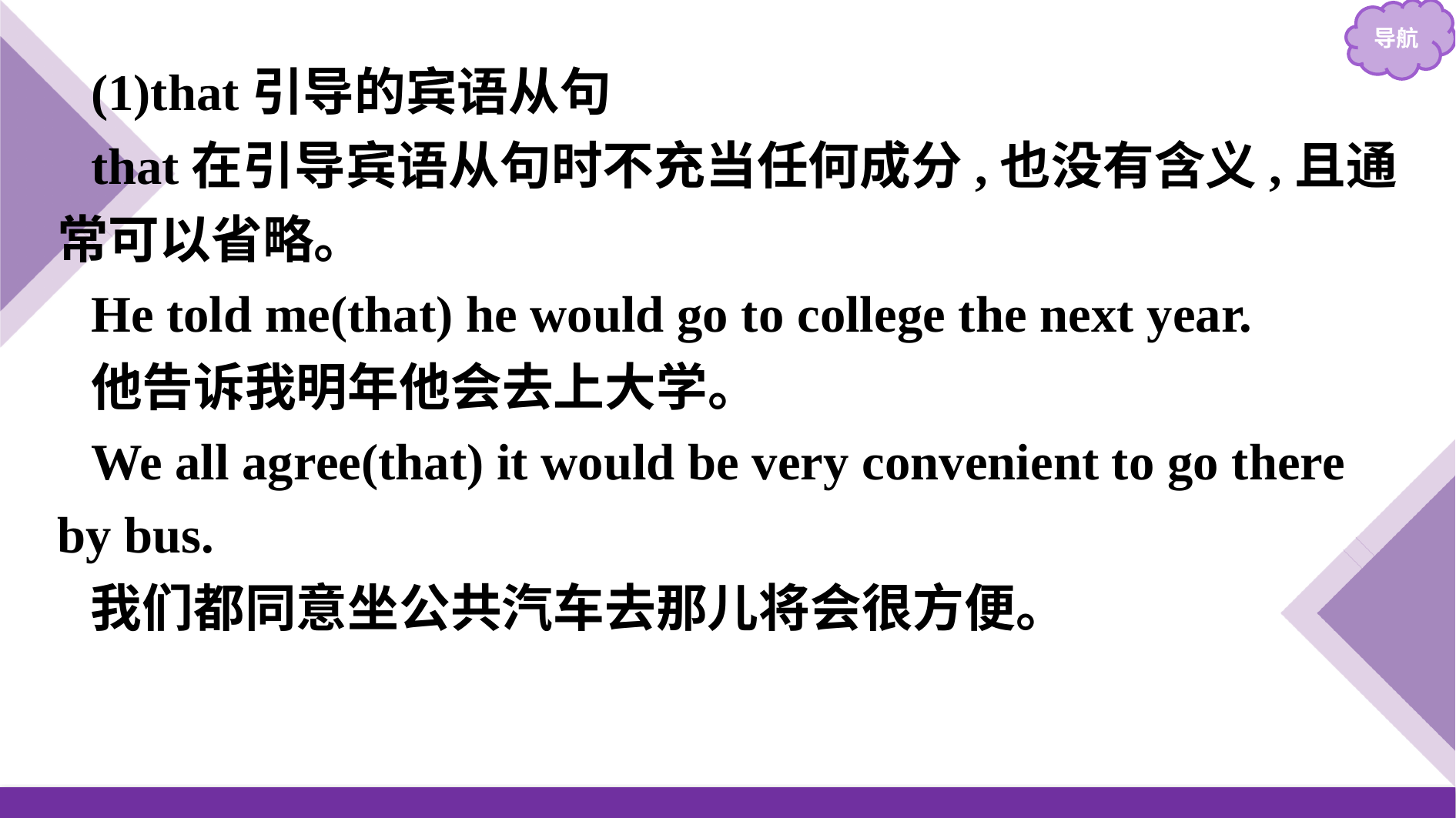

(1)that引导的宾语从句
that在引导宾语从句时不充当任何成分,也没有含义,且通常可以省略。
He told me(that) he would go to college the next year.
他告诉我明年他会去上大学。
We all agree(that) it would be very convenient to go there by bus.
我们都同意坐公共汽车去那儿将会很方便。